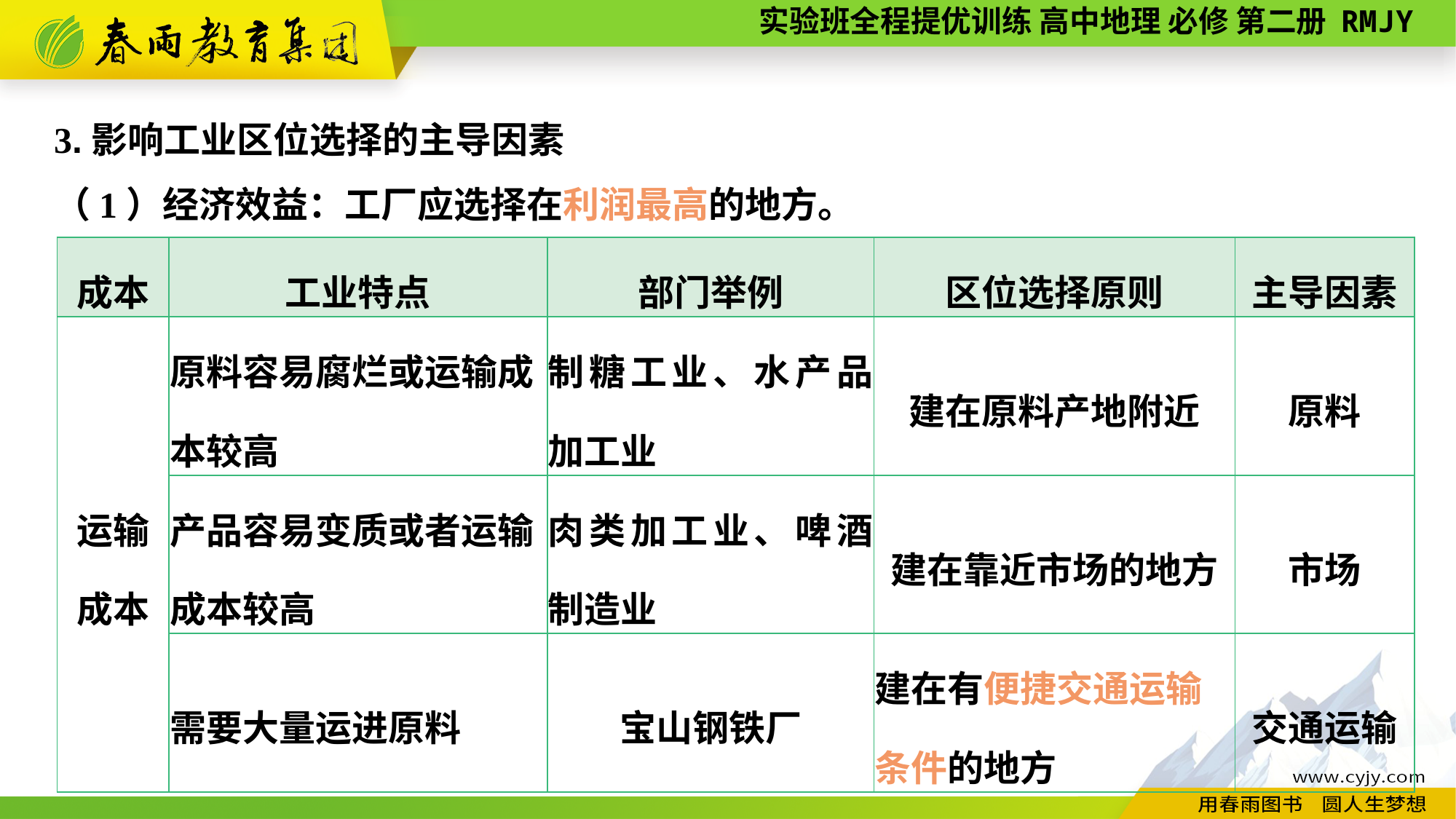

3.影响工业区位选择的主导因素
（1）经济效益：工厂应选择在利润最高的地方。
| 成本 | 工业特点 | 部门举例 | 区位选择原则 | 主导因素 |
| --- | --- | --- | --- | --- |
| 运输 成本 | 原料容易腐烂或运输成本较高 | 制糖工业、水产品加工业 | 建在原料产地附近 | 原料 |
|  | 产品容易变质或者运输成本较高 | 肉类加工业、啤酒制造业 | 建在靠近市场的地方 | 市场 |
|  | 需要大量运进原料 | 宝山钢铁厂 | 建在有便捷交通运输条件的地方 | 交通运输 |